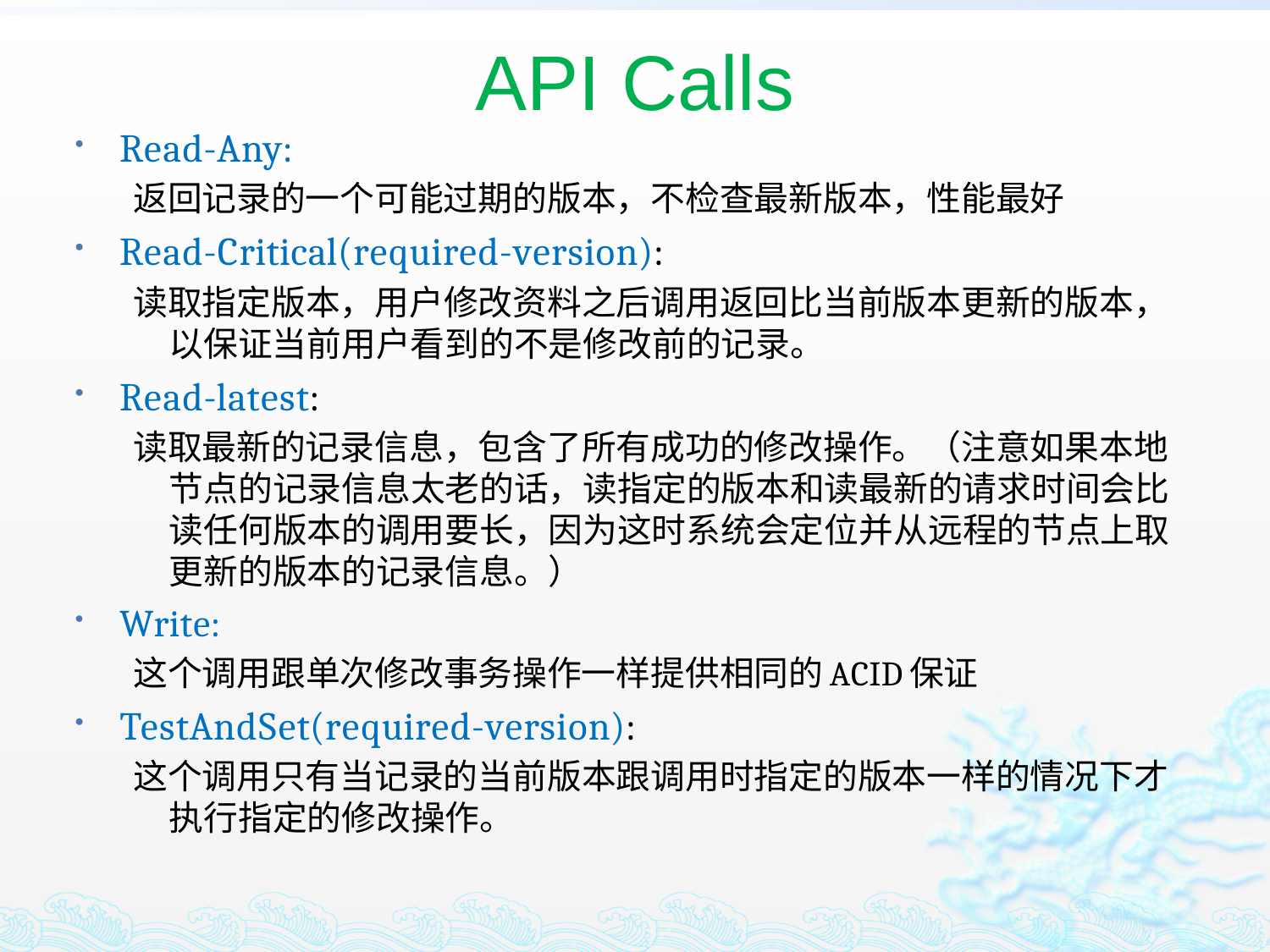

# API Calls
Read-Any:
返回记录的一个可能过期的版本，不检查最新版本，性能最好
Read-Critical(required-version):
读取指定版本，用户修改资料之后调用返回比当前版本更新的版本，以保证当前用户看到的不是修改前的记录。
Read-latest:
读取最新的记录信息，包含了所有成功的修改操作。（注意如果本地节点的记录信息太老的话，读指定的版本和读最新的请求时间会比读任何版本的调用要长，因为这时系统会定位并从远程的节点上取更新的版本的记录信息。）
Write:
这个调用跟单次修改事务操作一样提供相同的ACID保证
TestAndSet(required-version):
这个调用只有当记录的当前版本跟调用时指定的版本一样的情况下才执行指定的修改操作。